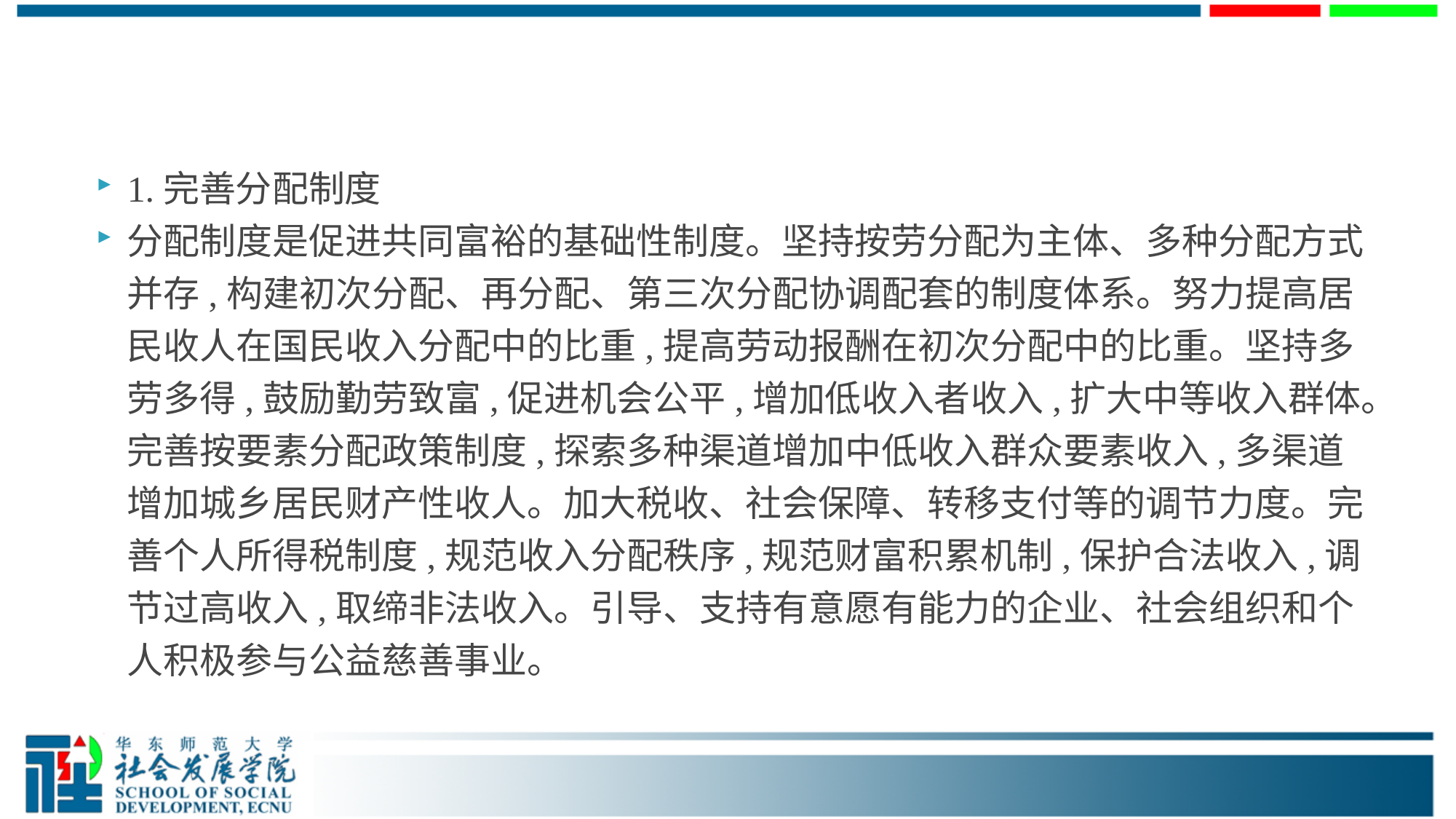

1.完善分配制度
分配制度是促进共同富裕的基础性制度。坚持按劳分配为主体、多种分配方式并存,构建初次分配、再分配、第三次分配协调配套的制度体系。努力提高居民收人在国民收入分配中的比重,提高劳动报酬在初次分配中的比重。坚持多劳多得,鼓励勤劳致富,促进机会公平,增加低收入者收入,扩大中等收入群体。完善按要素分配政策制度,探索多种渠道增加中低收入群众要素收入,多渠道增加城乡居民财产性收人。加大税收、社会保障、转移支付等的调节力度。完善个人所得税制度,规范收入分配秩序,规范财富积累机制,保护合法收入,调节过高收入,取缔非法收入。引导、支持有意愿有能力的企业、社会组织和个人积极参与公益慈善事业。